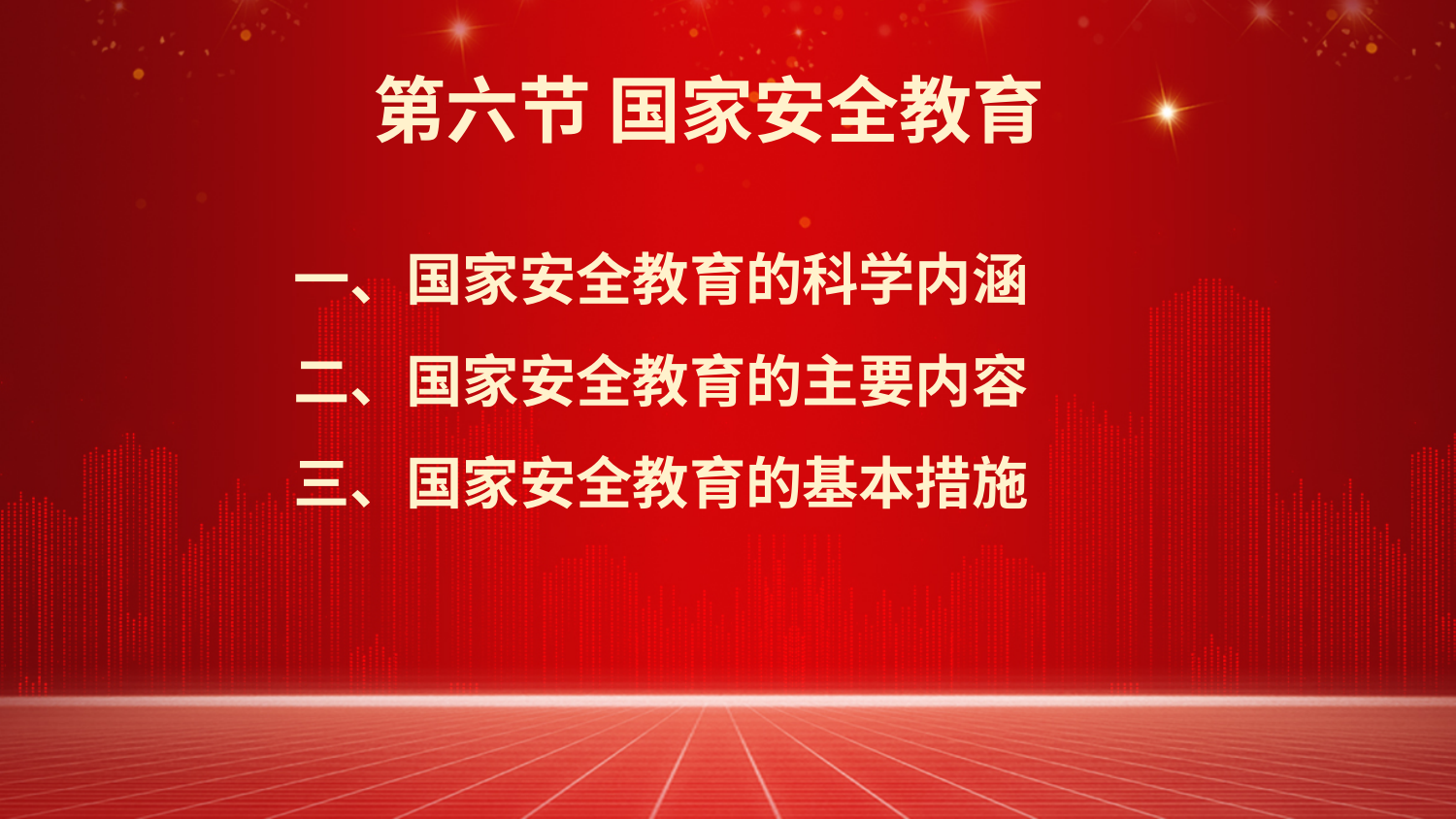

第六节 国家安全教育

一、国家安全教育的科学内涵
二、国家安全教育的主要内容
三、国家安全教育的基本措施